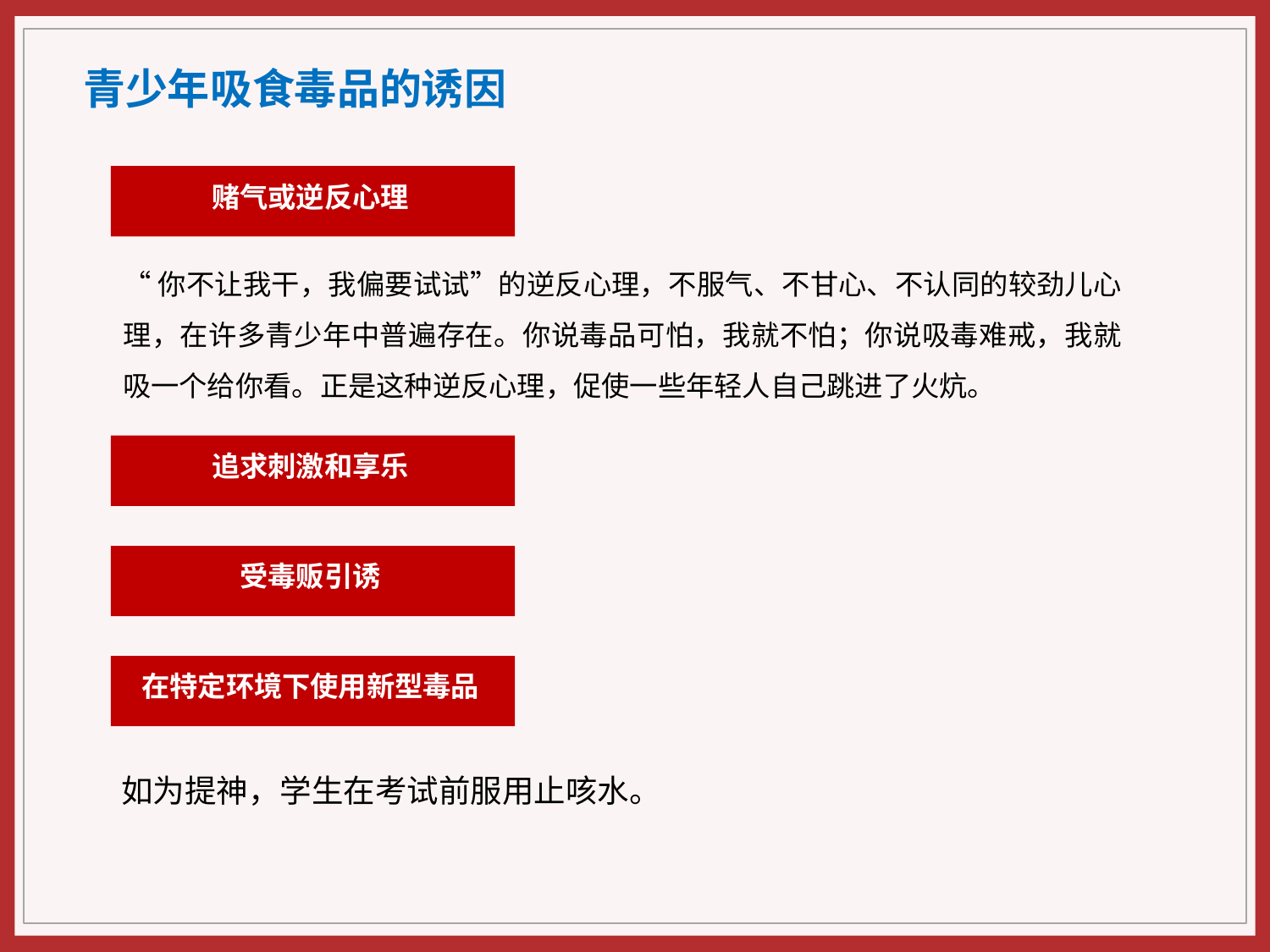

青少年吸食毒品的诱因

赌气或逆反心理
“你不让我干，我偏要试试”的逆反心理，不服气、不甘心、不认同的较劲儿心理，在许多青少年中普遍存在。你说毒品可怕，我就不怕；你说吸毒难戒，我就吸一个给你看。正是这种逆反心理，促使一些年轻人自己跳进了火炕。

追求刺激和享乐

受毒贩引诱

在特定环境下使用新型毒品
如为提神，学生在考试前服用止咳水。